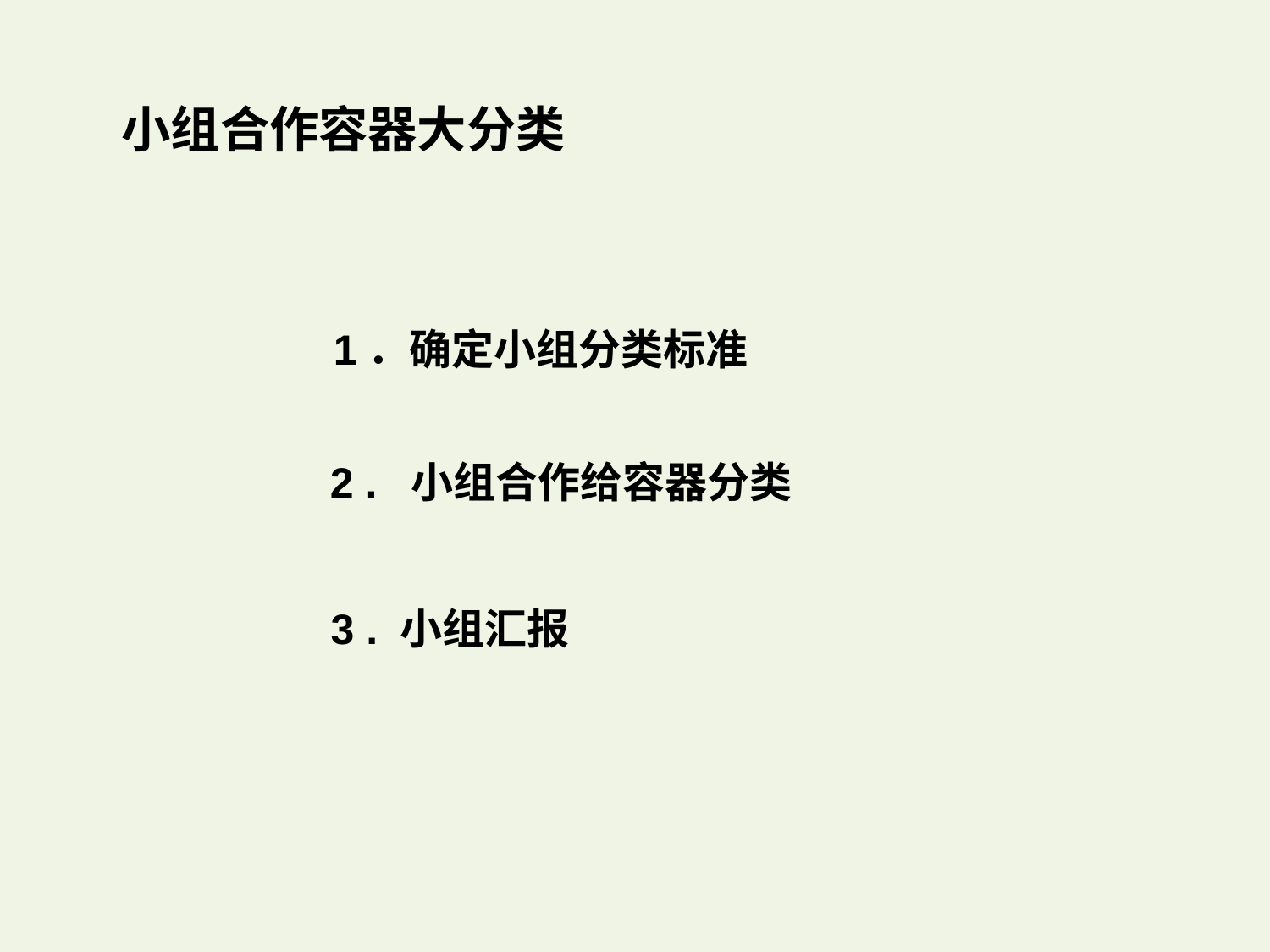

小组合作容器大分类
1．确定小组分类标准
2 .  小组合作给容器分类
3 . 小组汇报